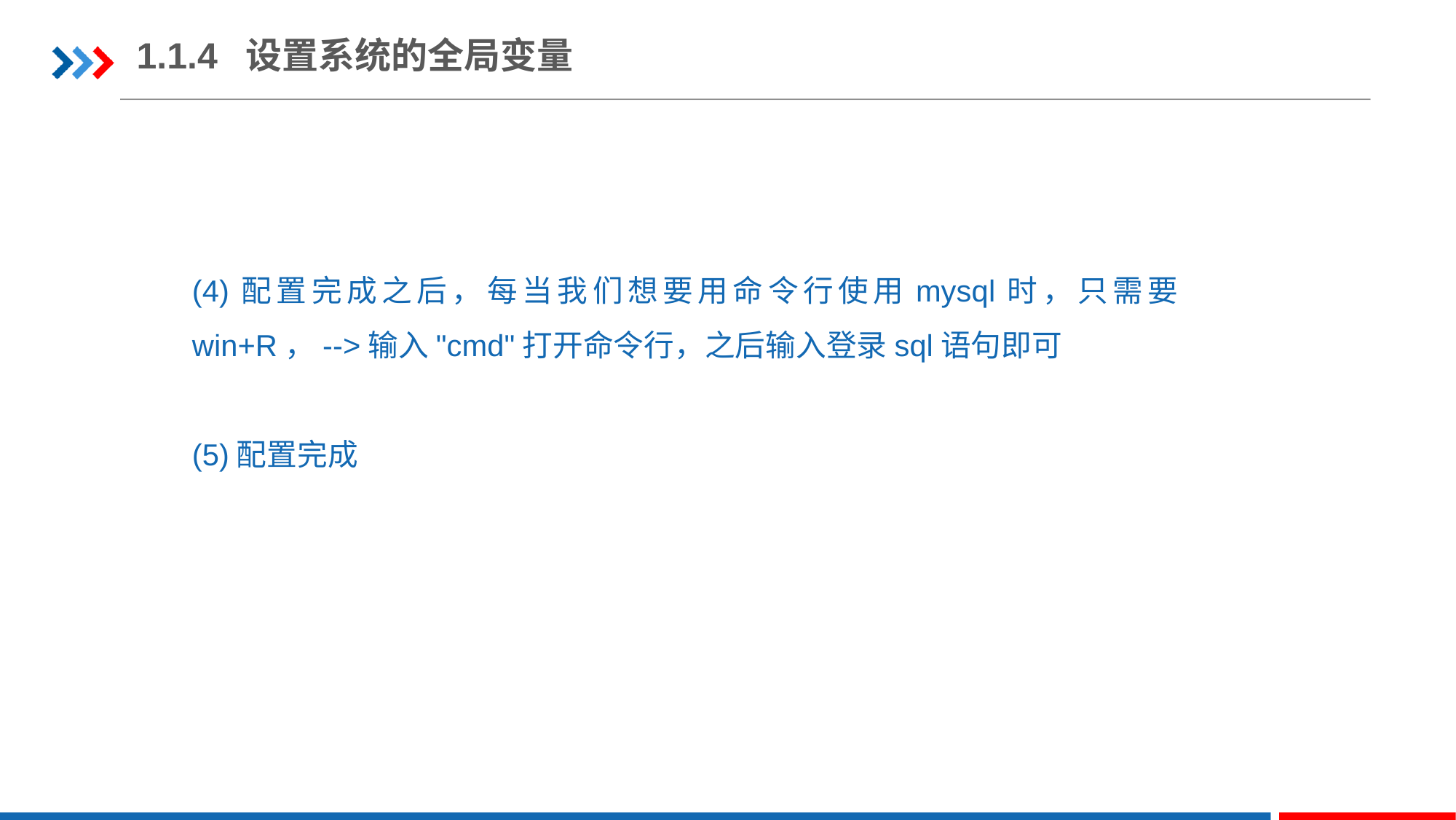

1.1.4 	设置系统的全局变量
(4)配置完成之后，每当我们想要用命令行使用mysql时，只需要win+R，-->输入"cmd"打开命令行，之后输入登录sql语句即可

(5)配置完成